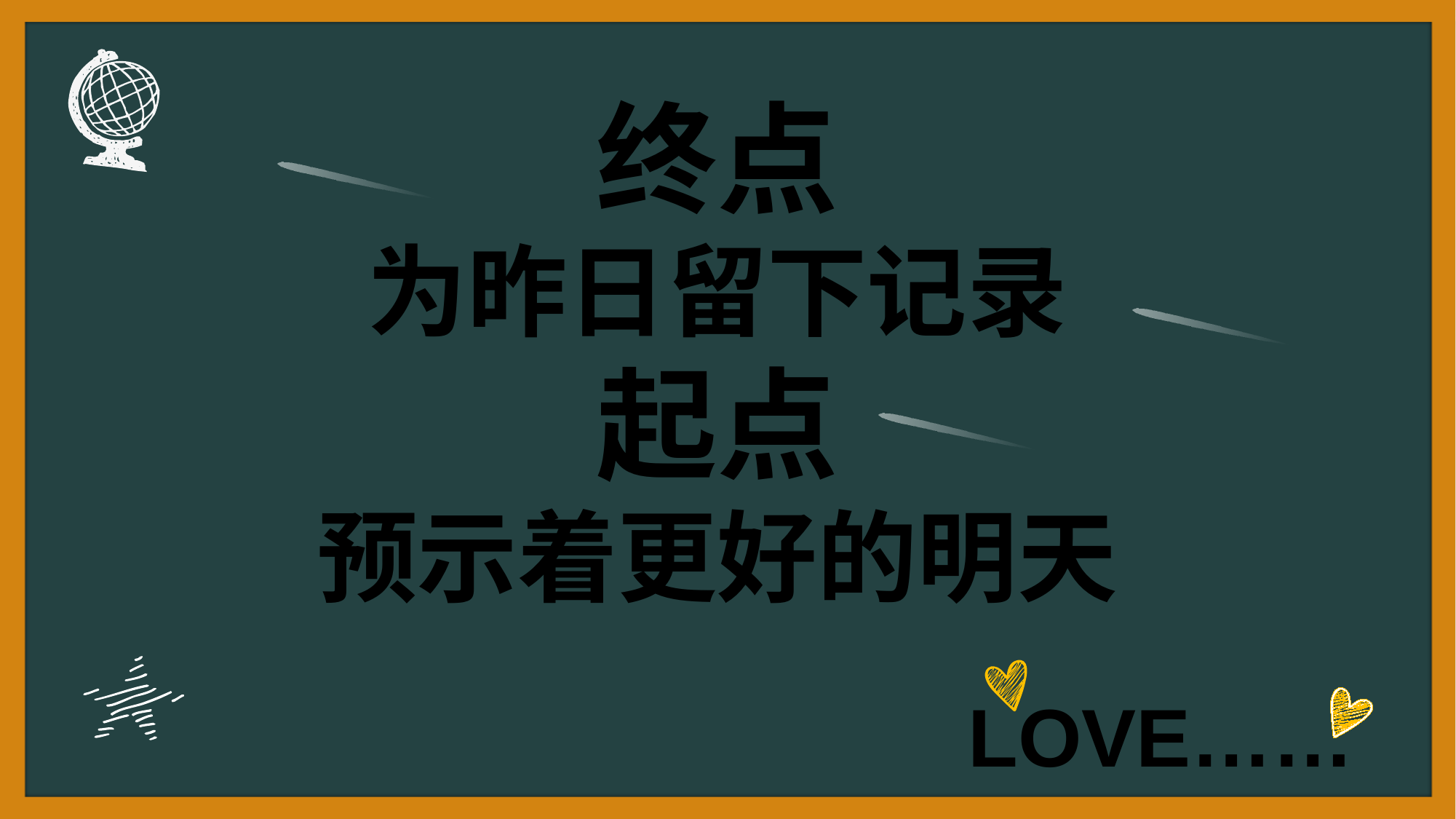

终点
为昨日留下记录
起点
预示着更好的明天

点击添加文本

点击添加文本

点击添加文本

点击添加文本

LOVE……